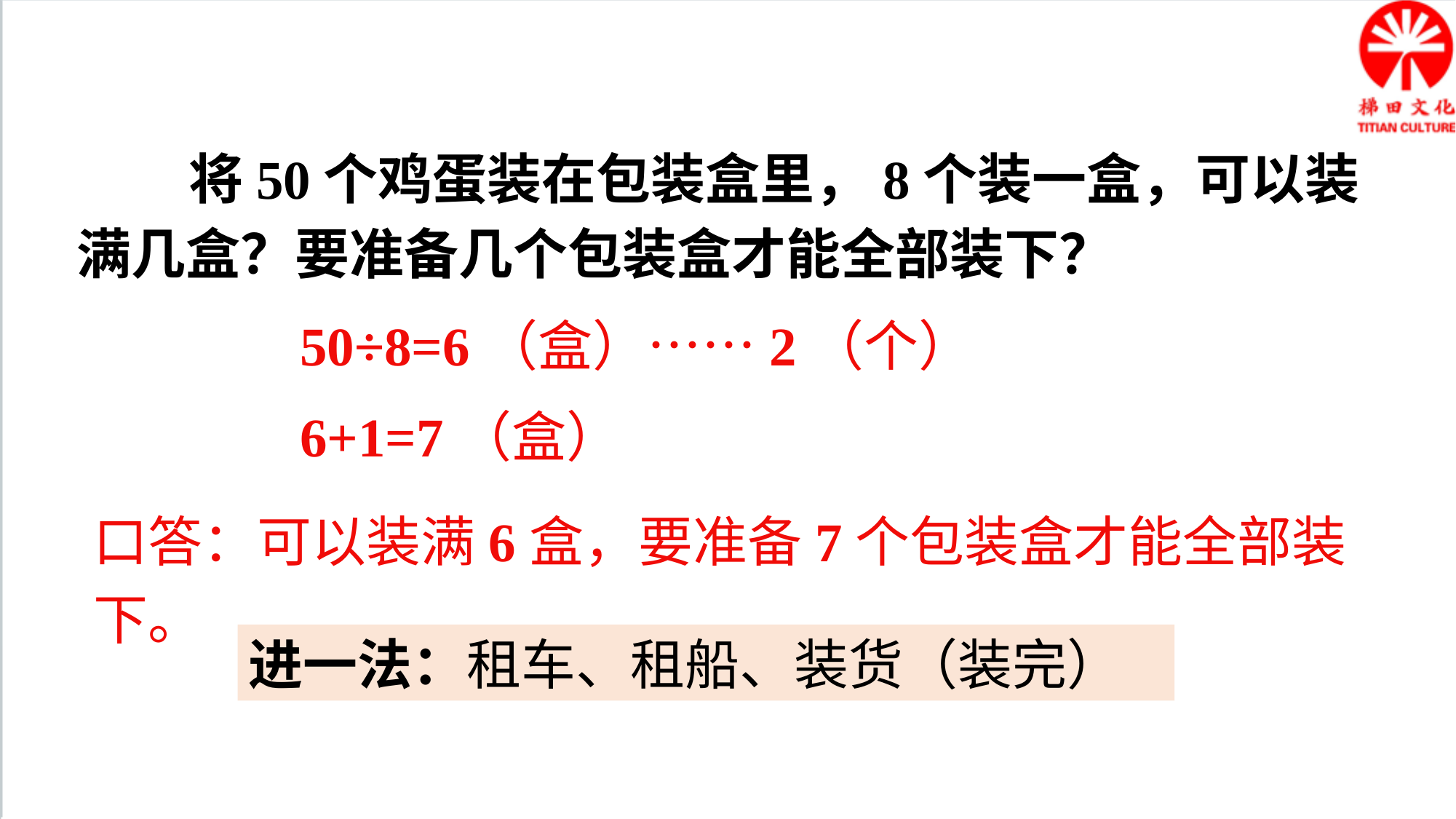

将50个鸡蛋装在包装盒里，8个装一盒，可以装满几盒？要准备几个包装盒才能全部装下？
50÷8=6（盒）……2（个）
6+1=7（盒）
口答：可以装满6盒，要准备7个包装盒才能全部装下。
进一法：租车、租船、装货（装完）